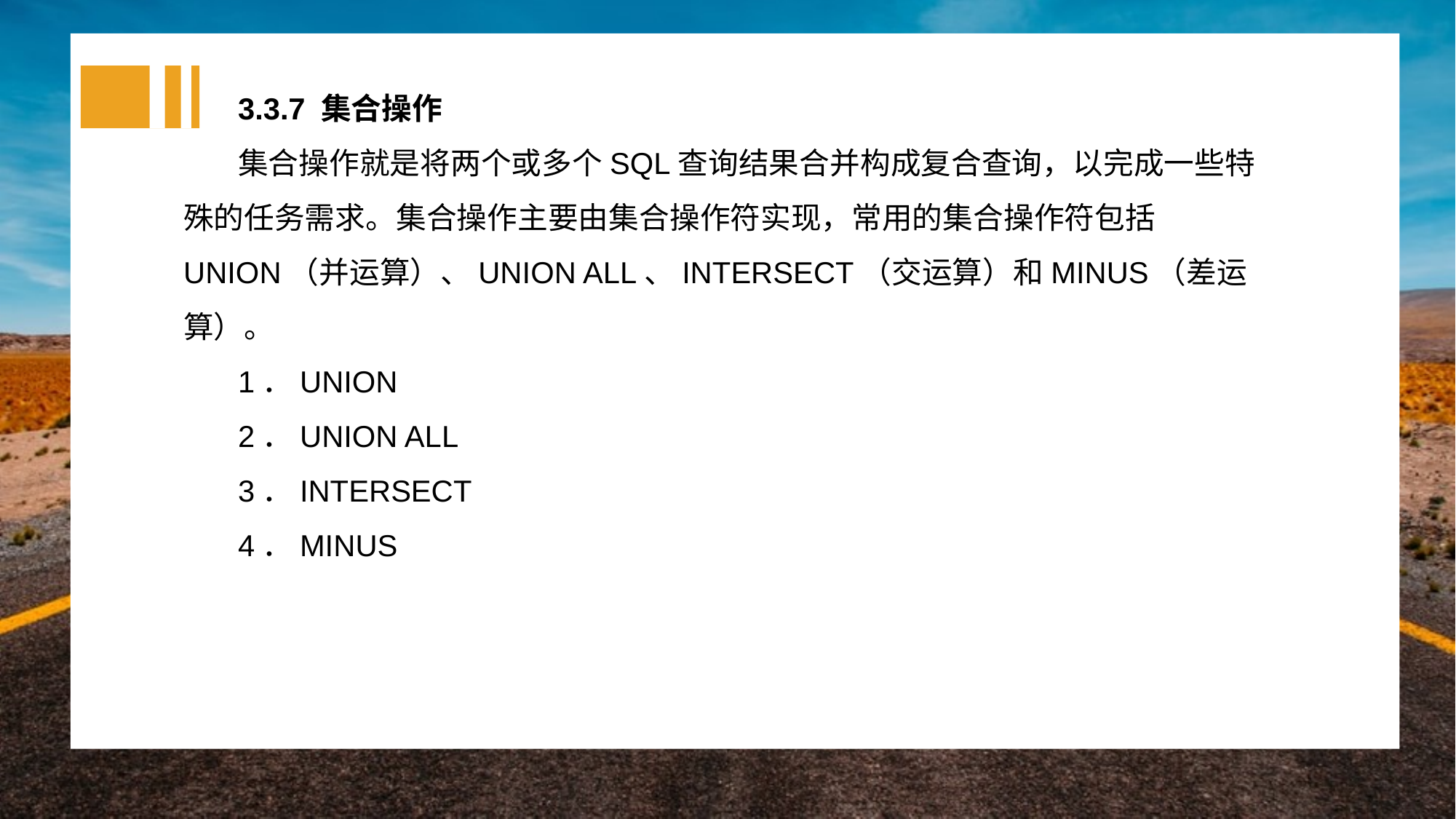

3.3.7 集合操作
集合操作就是将两个或多个SQL查询结果合并构成复合查询，以完成一些特殊的任务需求。集合操作主要由集合操作符实现，常用的集合操作符包括UNION（并运算）、UNION ALL、INTERSECT（交运算）和MINUS（差运算）。
1．UNION
2．UNION ALL
3．INTERSECT
4．MINUS